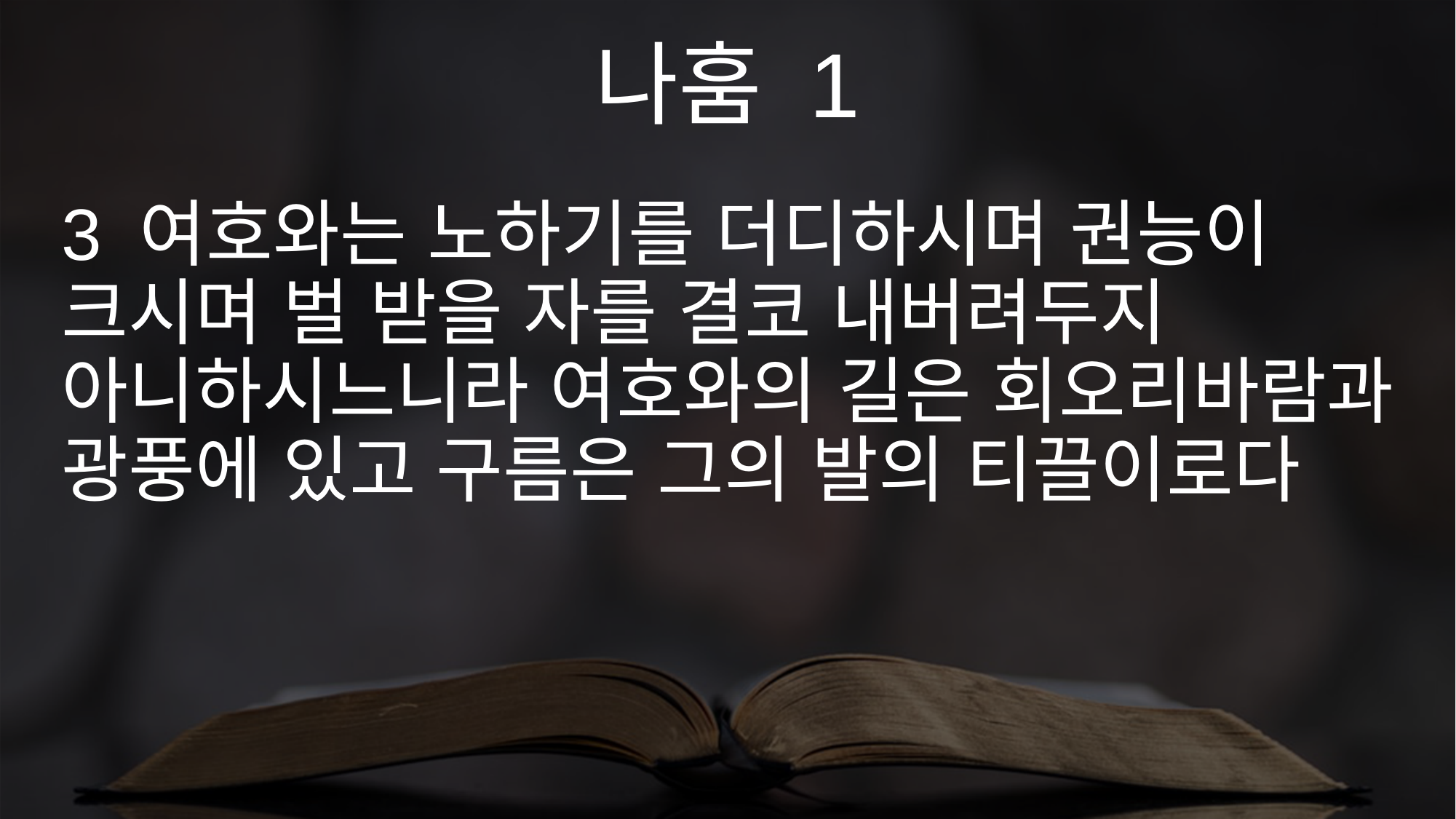

나훔 1
3 여호와는 노하기를 더디하시며 권능이 크시며 벌 받을 자를 결코 내버려두지 아니하시느니라 여호와의 길은 회오리바람과 광풍에 있고 구름은 그의 발의 티끌이로다